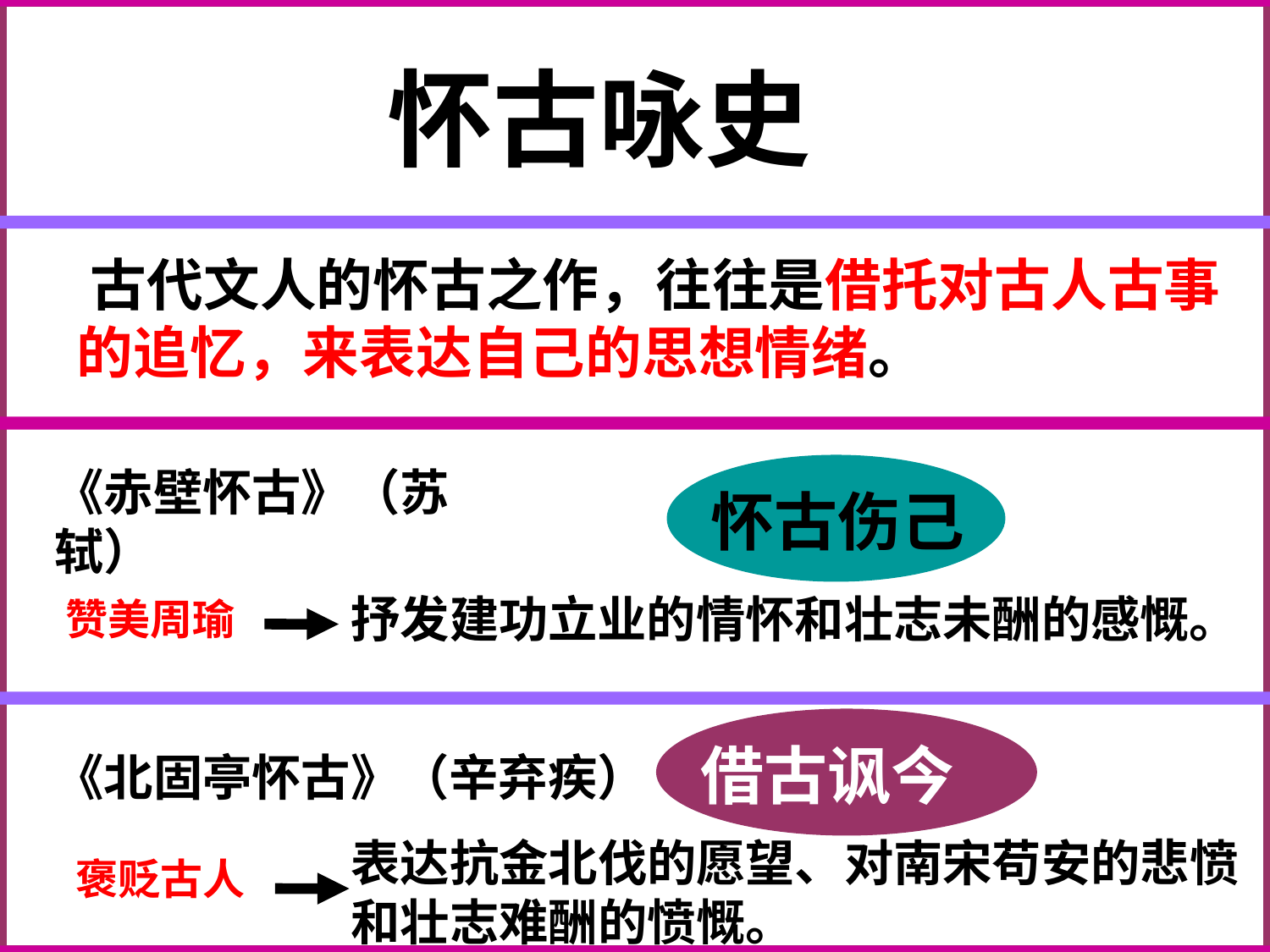

怀古咏史

     古代文人的怀古之作，往往是借托对古人古事
     的追忆，来表达自己的思想情绪。

《赤壁怀古》（苏轼）

怀古伤己
抒发建功立业的情怀和壮志未酬的感慨。
赞美周瑜

借古讽今
《北固亭怀古》（辛弃疾）
表达抗金北伐的愿望、对南宋苟安的悲愤和壮志难酬的愤慨。
褒贬古人